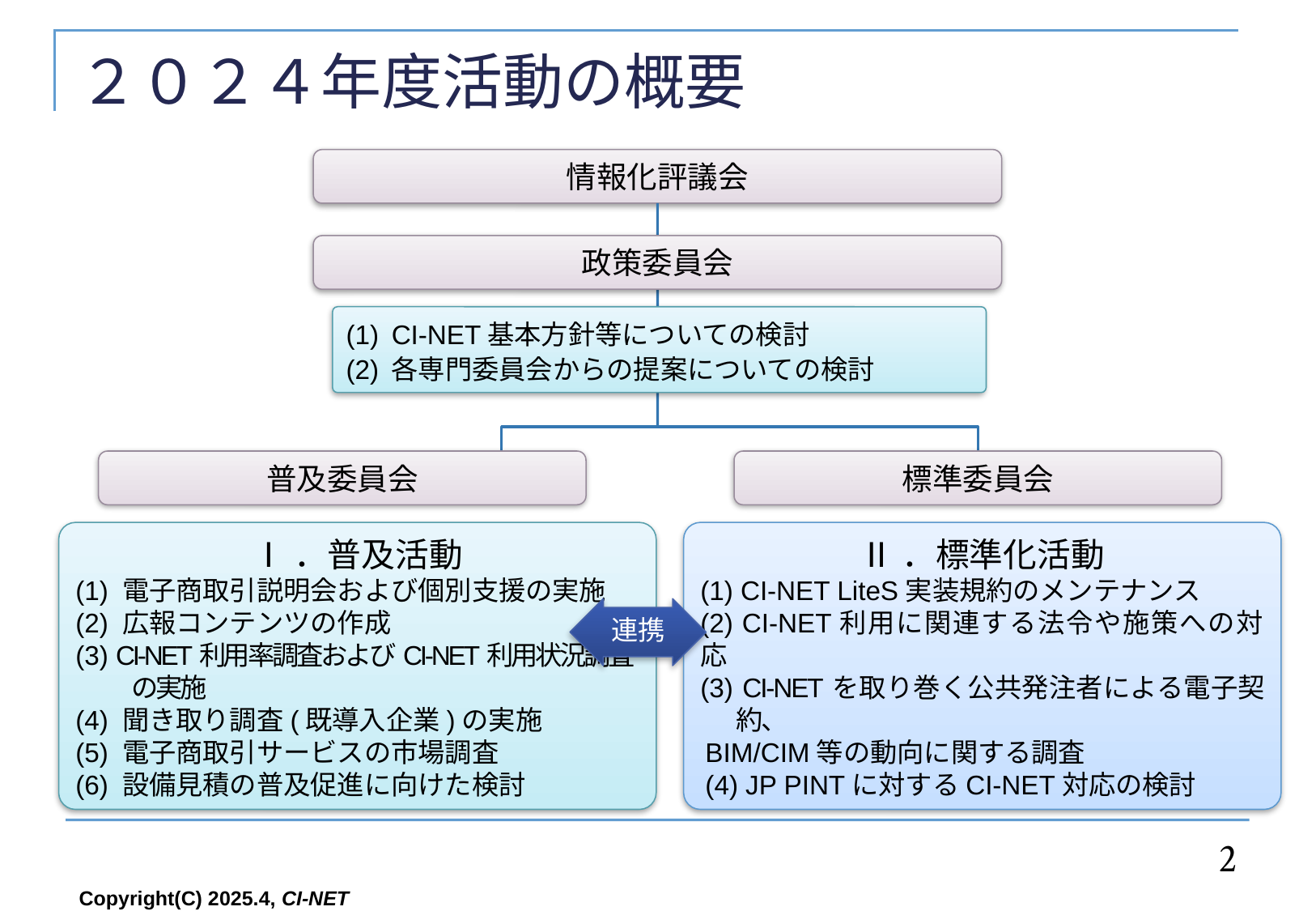

# ２０２４年度活動の概要
情報化評議会
政策委員会
CI-NET基本方針等についての検討
各専門委員会からの提案についての検討
普及委員会
標準委員会
Ⅰ．普及活動
(1) 電子商取引説明会および個別支援の実施
(2) 広報コンテンツの作成
(3) CI-NET利用率調査およびCI-NET利用状況調査
　　  の実施
(4) 聞き取り調査(既導入企業)の実施
(5) 電子商取引サービスの市場調査
(6) 設備見積の普及促進に向けた検討

Ⅱ．標準化活動
(1) CI-NET LiteS実装規約のメンテナンス
(2) CI-NET利用に関連する法令や施策への対応
(3) CI-NETを取り巻く公共発注者による電子契約、
BIM/CIM等の動向に関する調査
(4) JP PINTに対するCI-NET対応の検討
連携
2